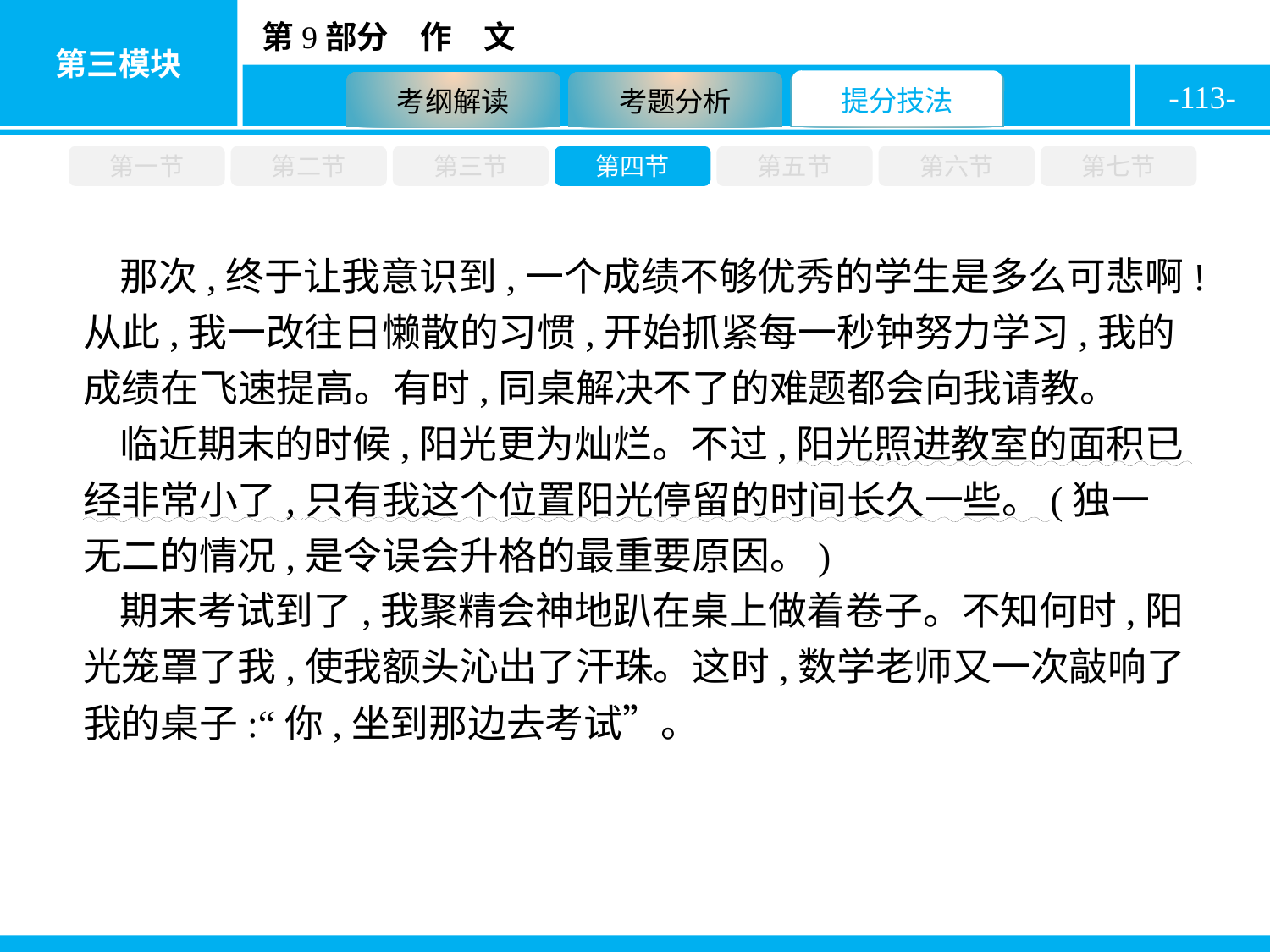

-113-
第一节
第二节
第三节
第四节
第五节
第六节
第七节
那次,终于让我意识到,一个成绩不够优秀的学生是多么可悲啊!从此,我一改往日懒散的习惯,开始抓紧每一秒钟努力学习,我的成绩在飞速提高。有时,同桌解决不了的难题都会向我请教。
临近期末的时候,阳光更为灿烂。不过,阳光照进教室的面积已经非常小了,只有我这个位置阳光停留的时间长久一些。(独一无二的情况,是令误会升格的最重要原因。)
期末考试到了,我聚精会神地趴在桌上做着卷子。不知何时,阳光笼罩了我,使我额头沁出了汗珠。这时,数学老师又一次敲响了我的桌子:“你,坐到那边去考试”。